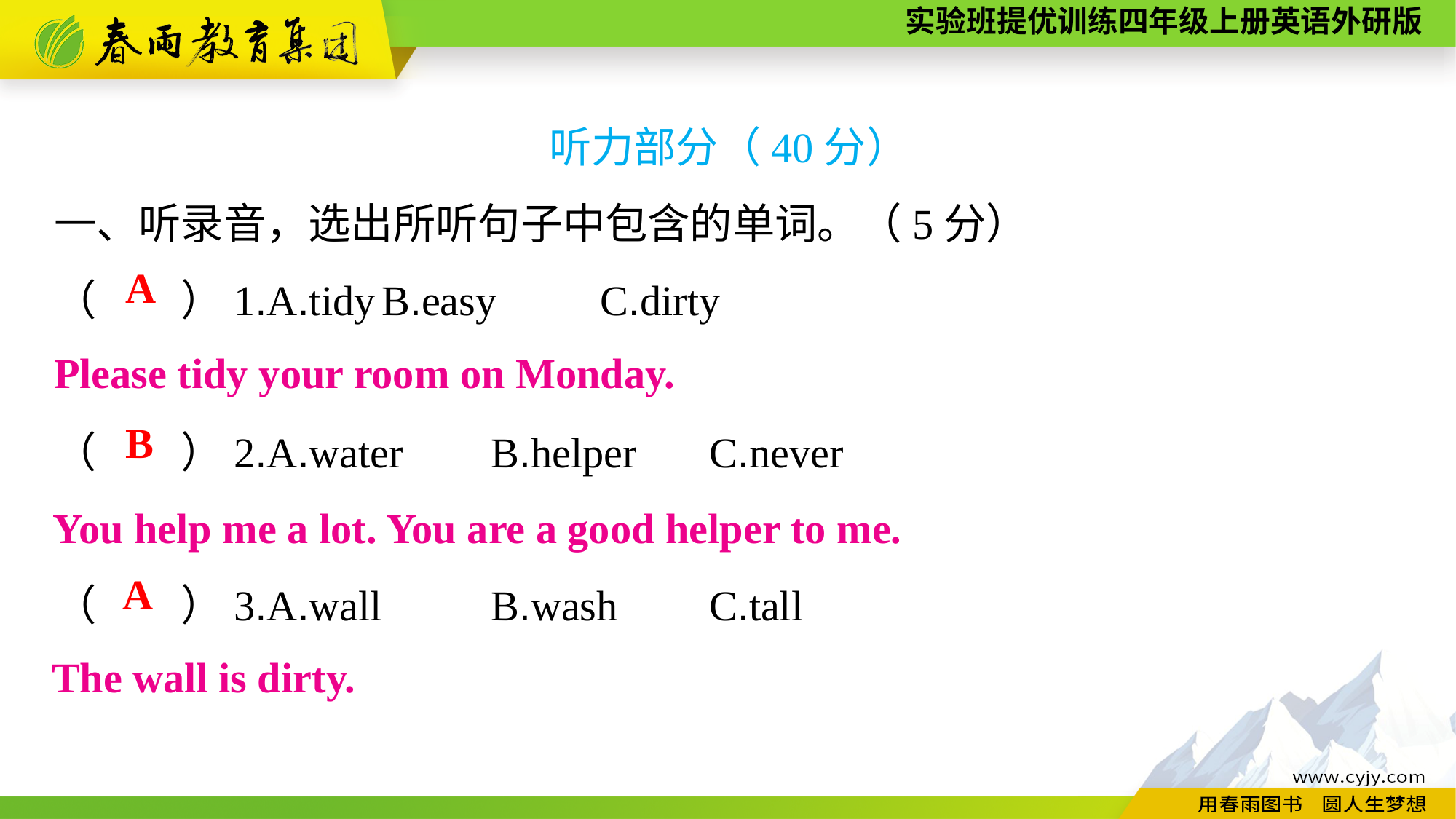

听力部分（40分）
一、听录音，选出所听句子中包含的单词。（5分）
（　　）1.A.tidy	B.easy	C.dirty

（　　）2.A.water	B.helper	C.never

（　　）3.A.wall	B.wash	C.tall

A
Please tidy your room on Monday.
B
You help me a lot. You are a good helper to me.
A
The wall is dirty.